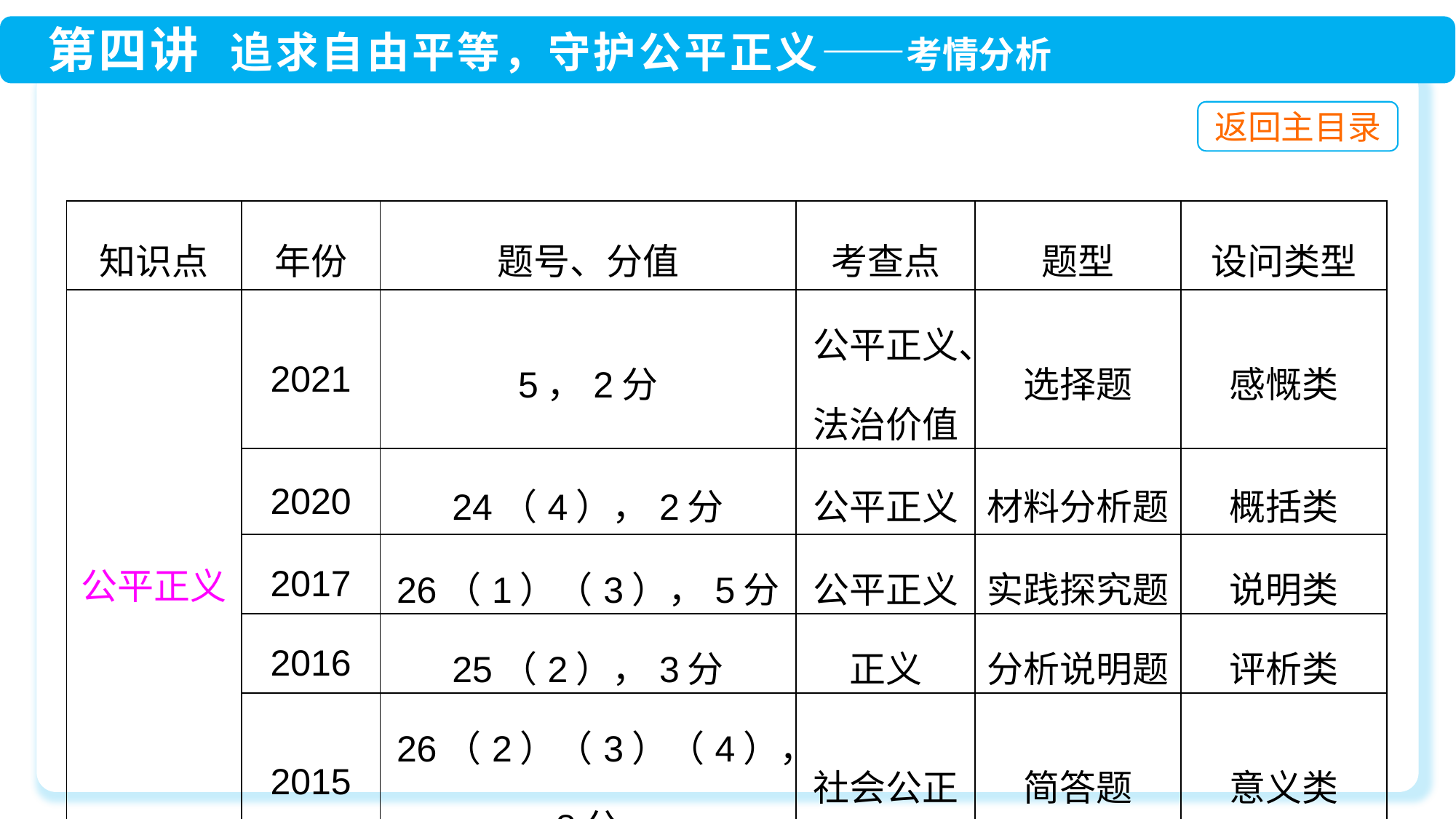

| 知识点 | 年份 | 题号、分值 | 考查点 | 题型 | 设问类型 |
| --- | --- | --- | --- | --- | --- |
| 公平正义 | 2021 | 5，2分 | 公平正义、法治价值 | 选择题 | 感慨类 |
|  | 2020 | 24（4），2分 | 公平正义 | 材料分析题 | 概括类 |
|  | 2017 | 26（1）（3），5分 | 公平正义 | 实践探究题 | 说明类 |
|  | 2016 | 25（2），3分 | 正义 | 分析说明题 | 评析类 |
|  | 2015 | 26（2）（3）（4），8分 | 社会公正 | 简答题 | 意义类 |